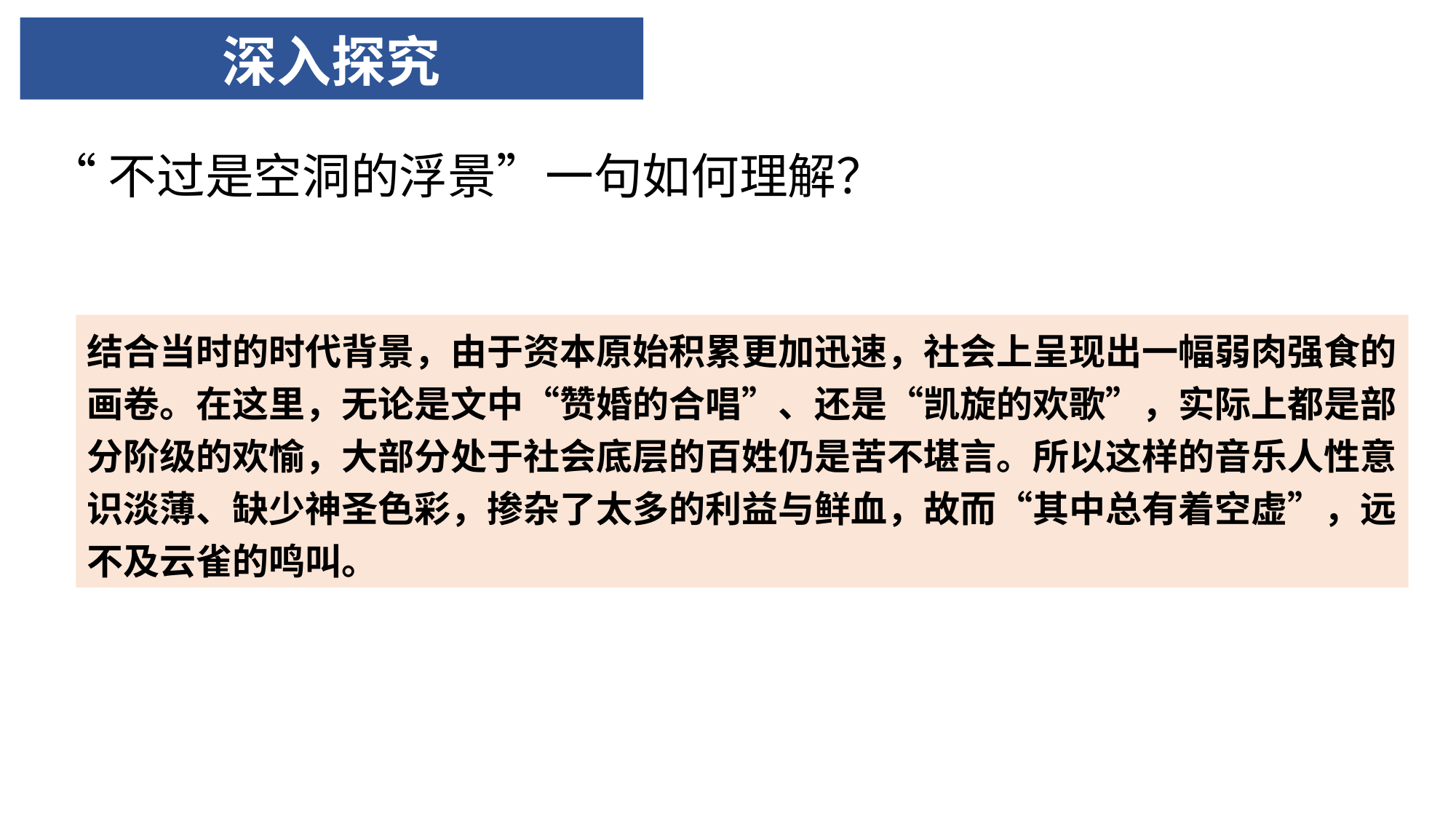

# 深入探究
“不过是空洞的浮景”一句如何理解？
结合当时的时代背景，由于资本原始积累更加迅速，社会上呈现出一幅弱肉强食的画卷。在这里，无论是文中“赞婚的合唱”、还是“凯旋的欢歌”，实际上都是部分阶级的欢愉，大部分处于社会底层的百姓仍是苦不堪言。所以这样的音乐人性意识淡薄、缺少神圣色彩，掺杂了太多的利益与鲜血，故而“其中总有着空虚”，远不及云雀的鸣叫。